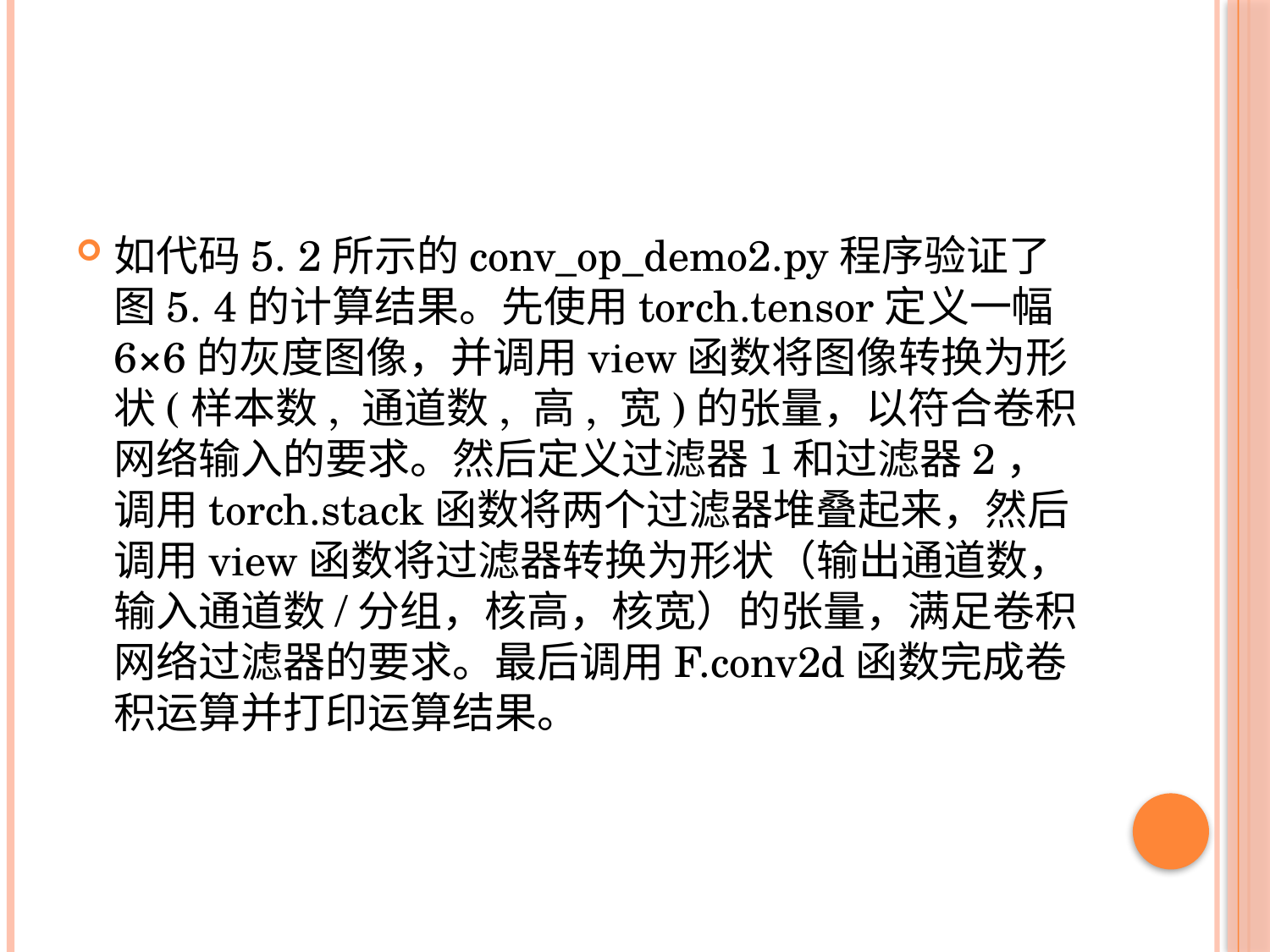

#
如代码5. 2所示的conv_op_demo2.py程序验证了图5. 4的计算结果。先使用torch.tensor定义一幅6×6的灰度图像，并调用view函数将图像转换为形状(样本数, 通道数, 高, 宽)的张量，以符合卷积网络输入的要求。然后定义过滤器1和过滤器2，调用torch.stack函数将两个过滤器堆叠起来，然后调用view函数将过滤器转换为形状（输出通道数，输入通道数/分组，核高，核宽）的张量，满足卷积网络过滤器的要求。最后调用F.conv2d函数完成卷积运算并打印运算结果。